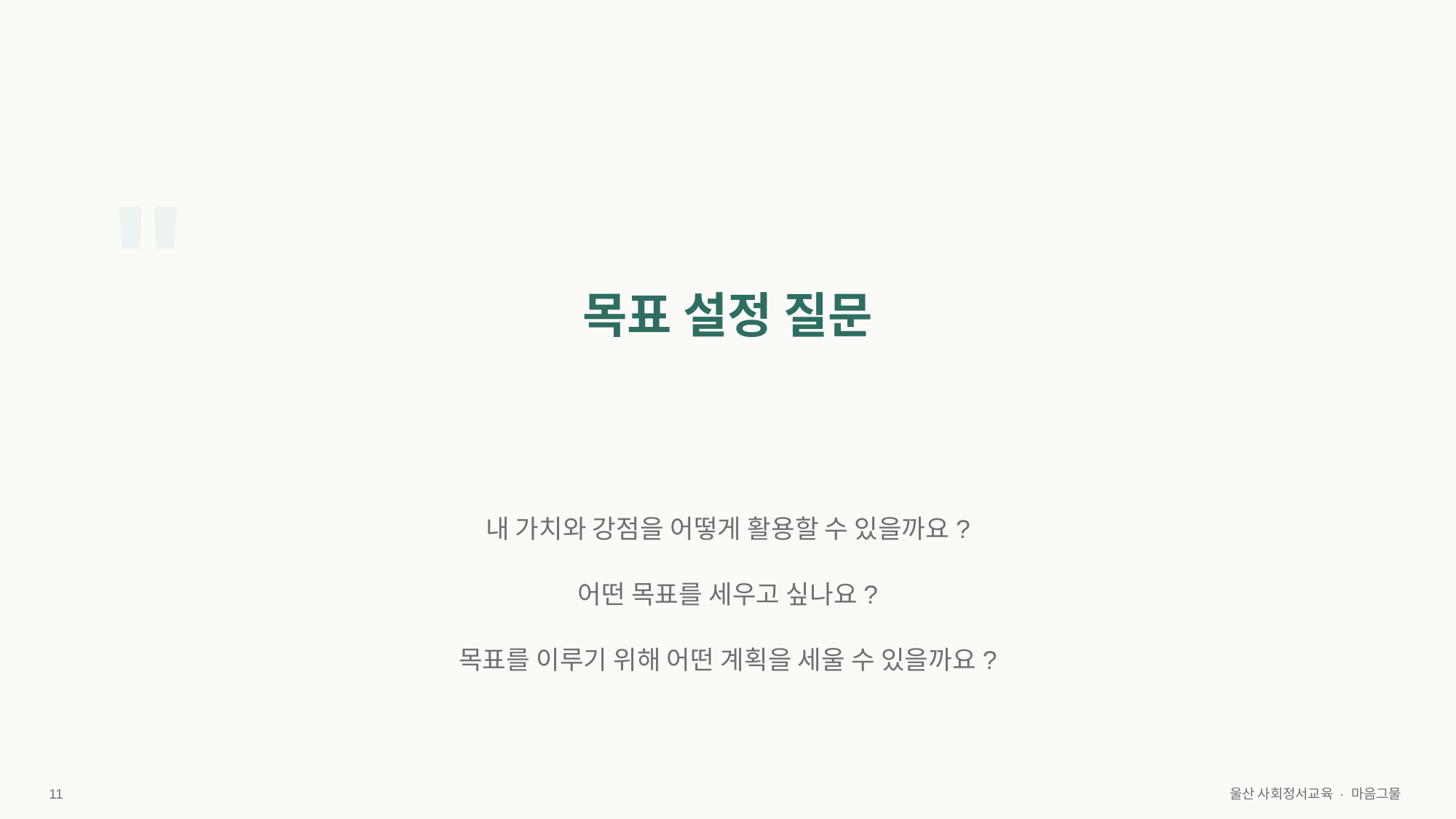

"
목표 설정 질문
내 가치와 강점을 어떻게 활용할 수 있을까요?
어떤 목표를 세우고 싶나요?
목표를 이루기 위해 어떤 계획을 세울 수 있을까요?
11
울산 사회정서교육 · 마음그물